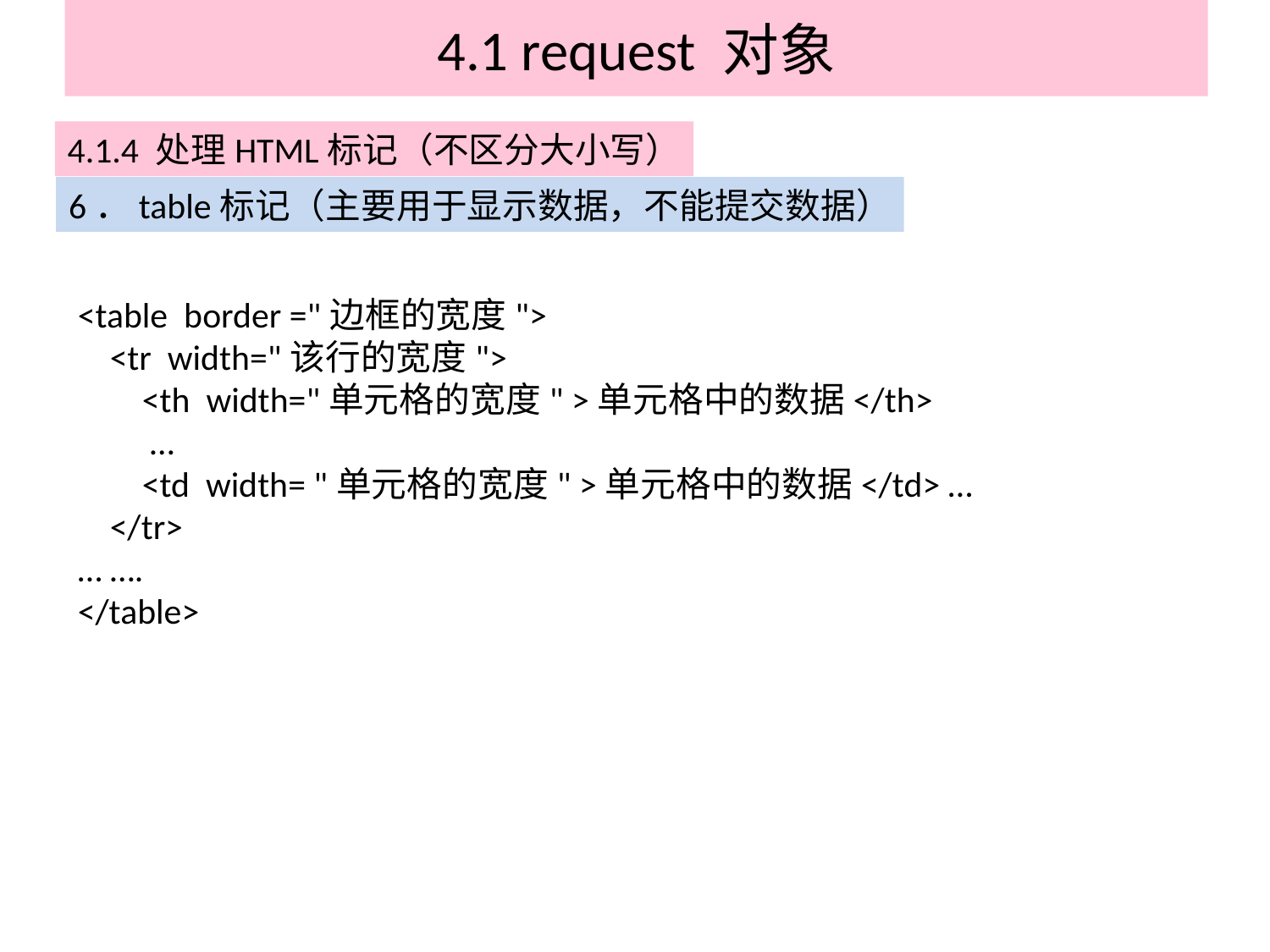

# 4.1 request 对象
4.1.4 处理HTML标记（不区分大小写）
6．table标记（主要用于显示数据，不能提交数据）
<table  border ="边框的宽度">
    <tr  width="该行的宽度">
        <th  width="单元格的宽度" >单元格中的数据</th>
         …
        <td  width= "单元格的宽度" >单元格中的数据</td> …
    </tr>
… ….
</table>